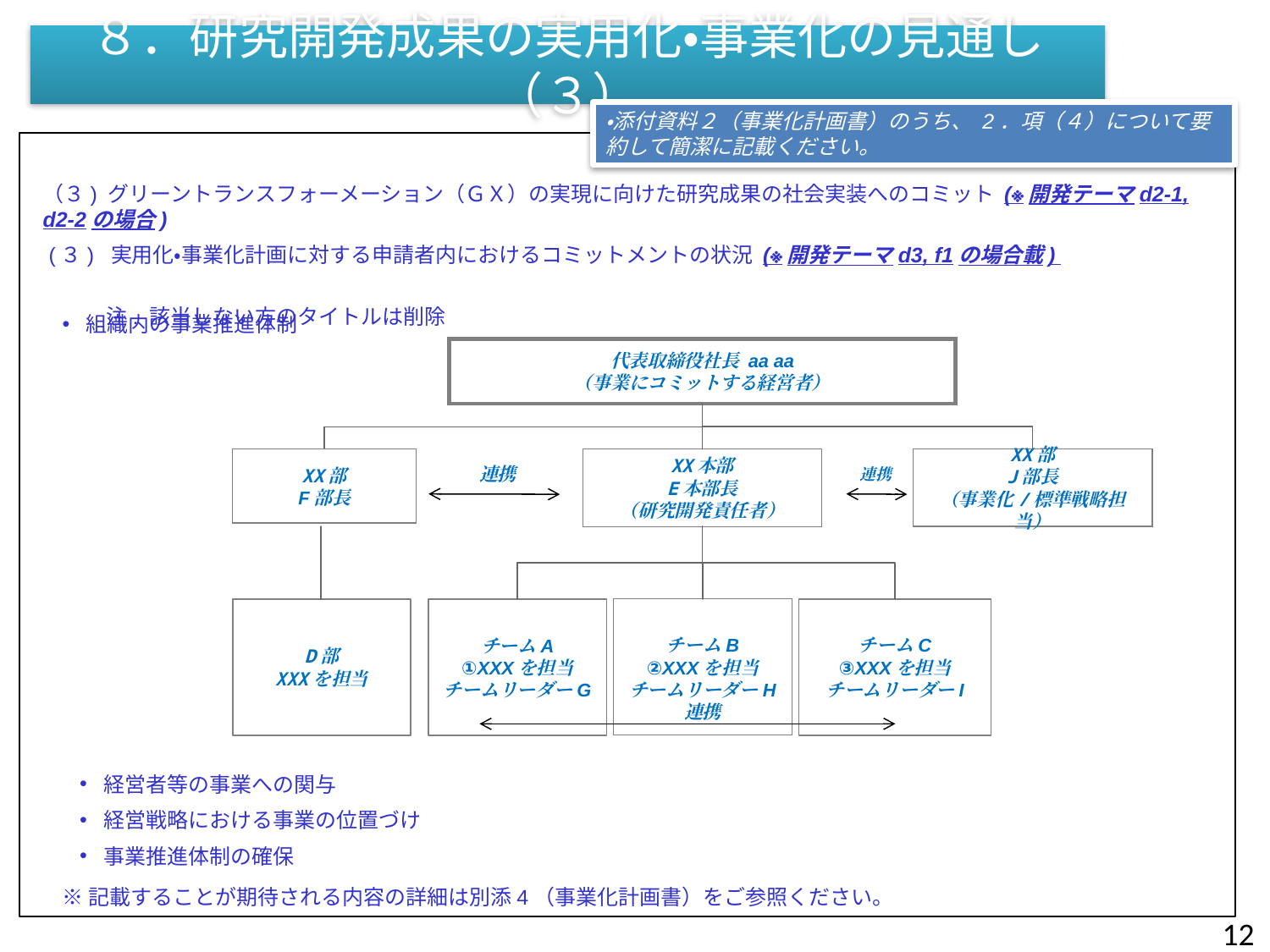

# ８．研究開発成果の実用化・事業化の見通し（３）
・添付資料２（事業化計画書）のうち、 2．項（４）について要約して簡潔に記載ください。

（３) グリーントランスフォーメーション（ＧＸ）の実現に向けた研究成果の社会実装へのコミット (※開発テーマd2-1, d2-2の場合)
 (３)  実用化・事業化計画に対する申請者内におけるコミットメントの状況 (※開発テーマd3, f1の場合載)
　　　　　　　　　　　　　　　　　　　　　　　　　　　　　　　　　　　　　　　　　　　　　　　　　　　　　　　　　　注. 該当しない方のタイトルは削除
組織内の事業推進体制
代表取締役社長 aa aa
（事業にコミットする経営者）
XX部
F部長
XX本部
E本部長
（研究開発責任者）
連携
D部
XXXを担当
チームA
①XXXを担当
チームリーダーG
チームB
②XXXを担当
チームリーダーH
チームC
③XXXを担当
チームリーダーI
連携
XX部
J部長
（事業化/標準戦略担当）
連携
経営者等の事業への関与
経営戦略における事業の位置づけ
事業推進体制の確保
※記載することが期待される内容の詳細は別添4（事業化計画書）をご参照ください。
12